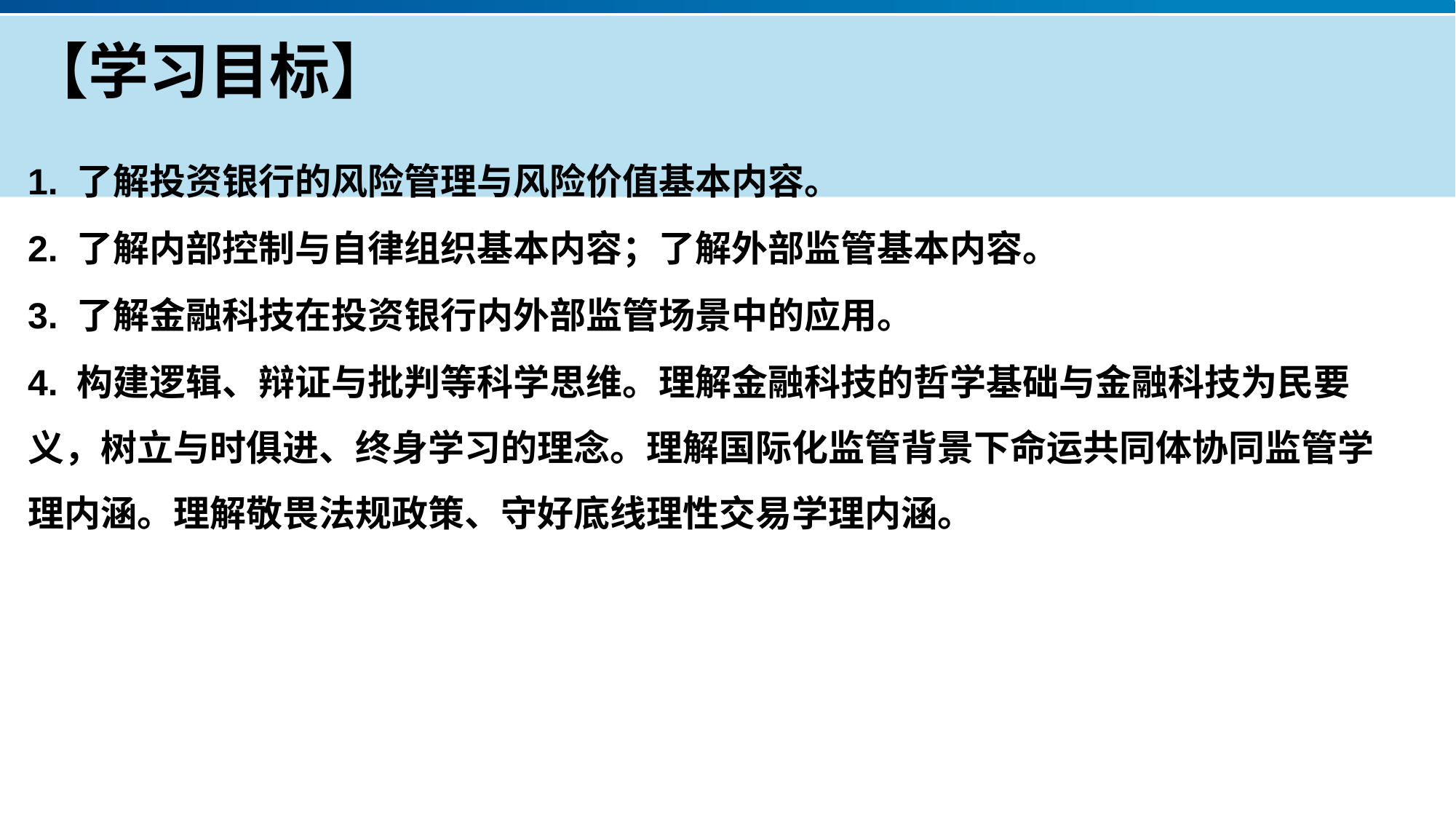

# 【学习目标】
1. 了解投资银行的风险管理与风险价值基本内容。
2. 了解内部控制与自律组织基本内容；了解外部监管基本内容。
3. 了解金融科技在投资银行内外部监管场景中的应用。
4. 构建逻辑、辩证与批判等科学思维。理解金融科技的哲学基础与金融科技为民要义，树立与时俱进、终身学习的理念。理解国际化监管背景下命运共同体协同监管学理内涵。理解敬畏法规政策、守好底线理性交易学理内涵。